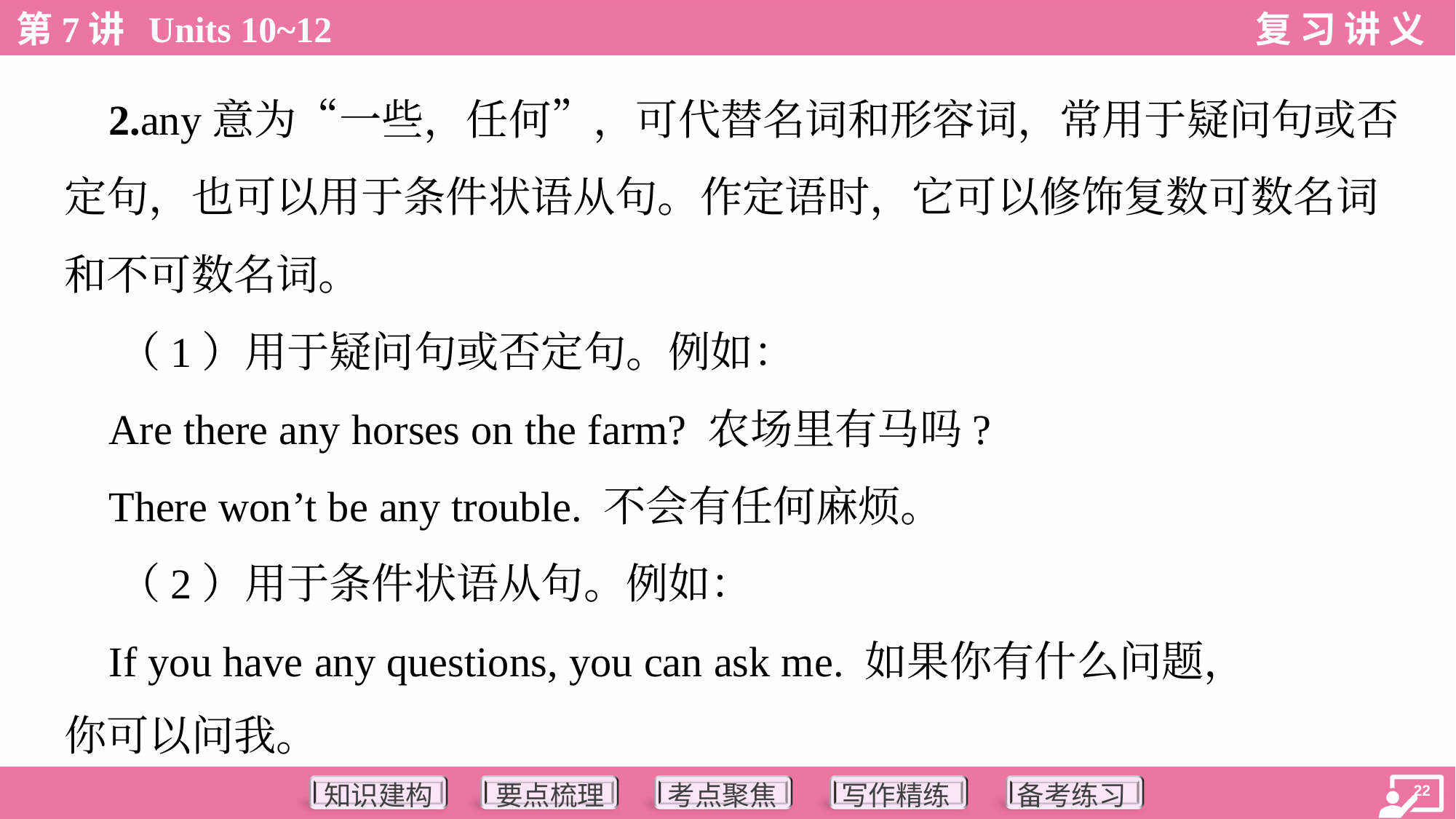

2.any意为“一些，任何”，可代替名词和形容词，常用于疑问句或否
定句，也可以用于条件状语从句。作定语时，它可以修饰复数可数名词
和不可数名词。
    （1）用于疑问句或否定句。例如：
    Are there any horses on the farm? 农场里有马吗?
    There won’t be any trouble. 不会有任何麻烦。
    （2）用于条件状语从句。例如：
    If you have any questions, you can ask me. 如果你有什么问题，
你可以问我。